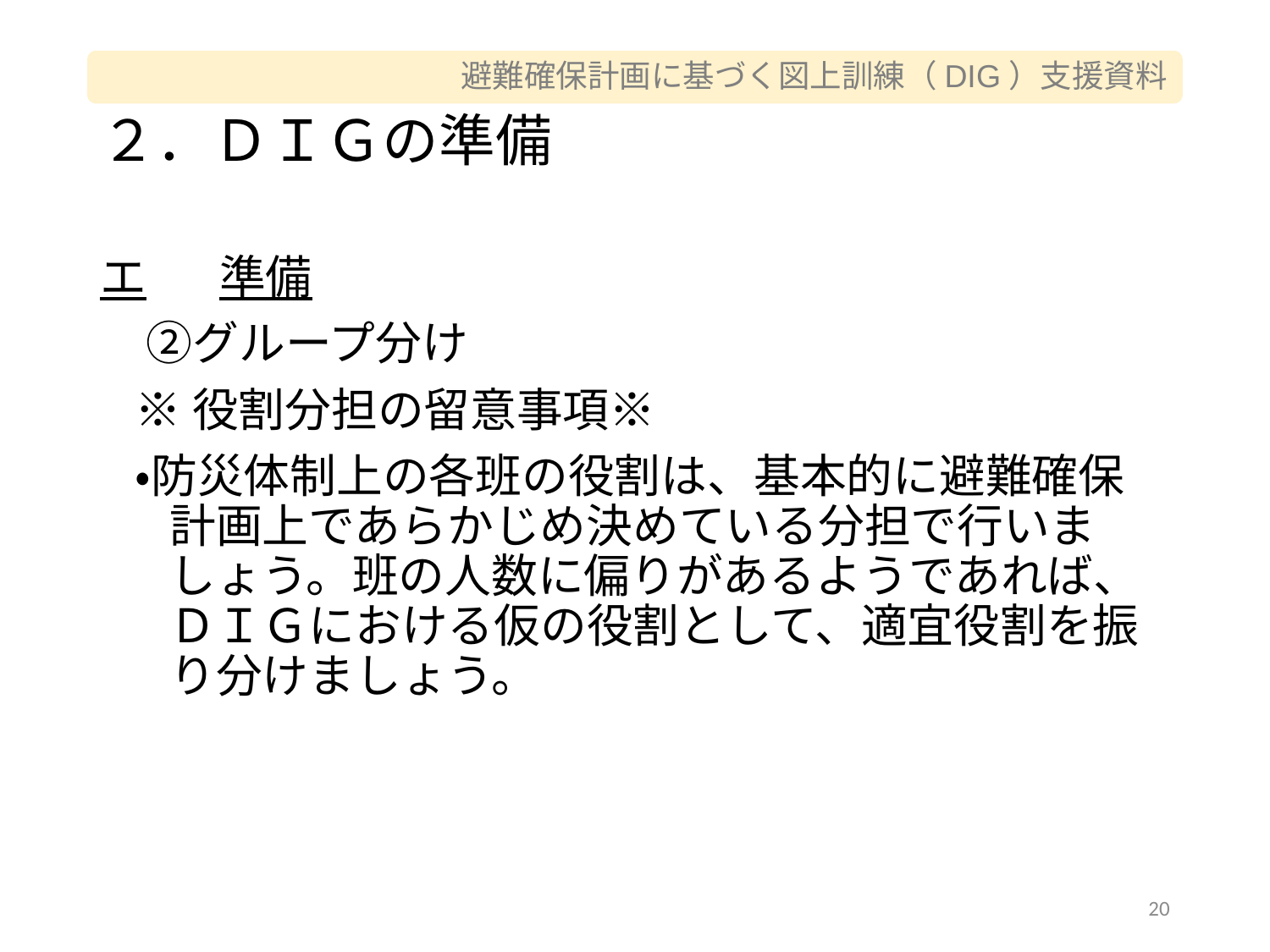

# ２．ＤＩＧの準備
エ	準備
　②グループ分け
※役割分担の留意事項※
・防災体制上の各班の役割は、基本的に避難確保計画上であらかじめ決めている分担で行いましょう。班の人数に偏りがあるようであれば、ＤＩＧにおける仮の役割として、適宜役割を振り分けましょう。
20